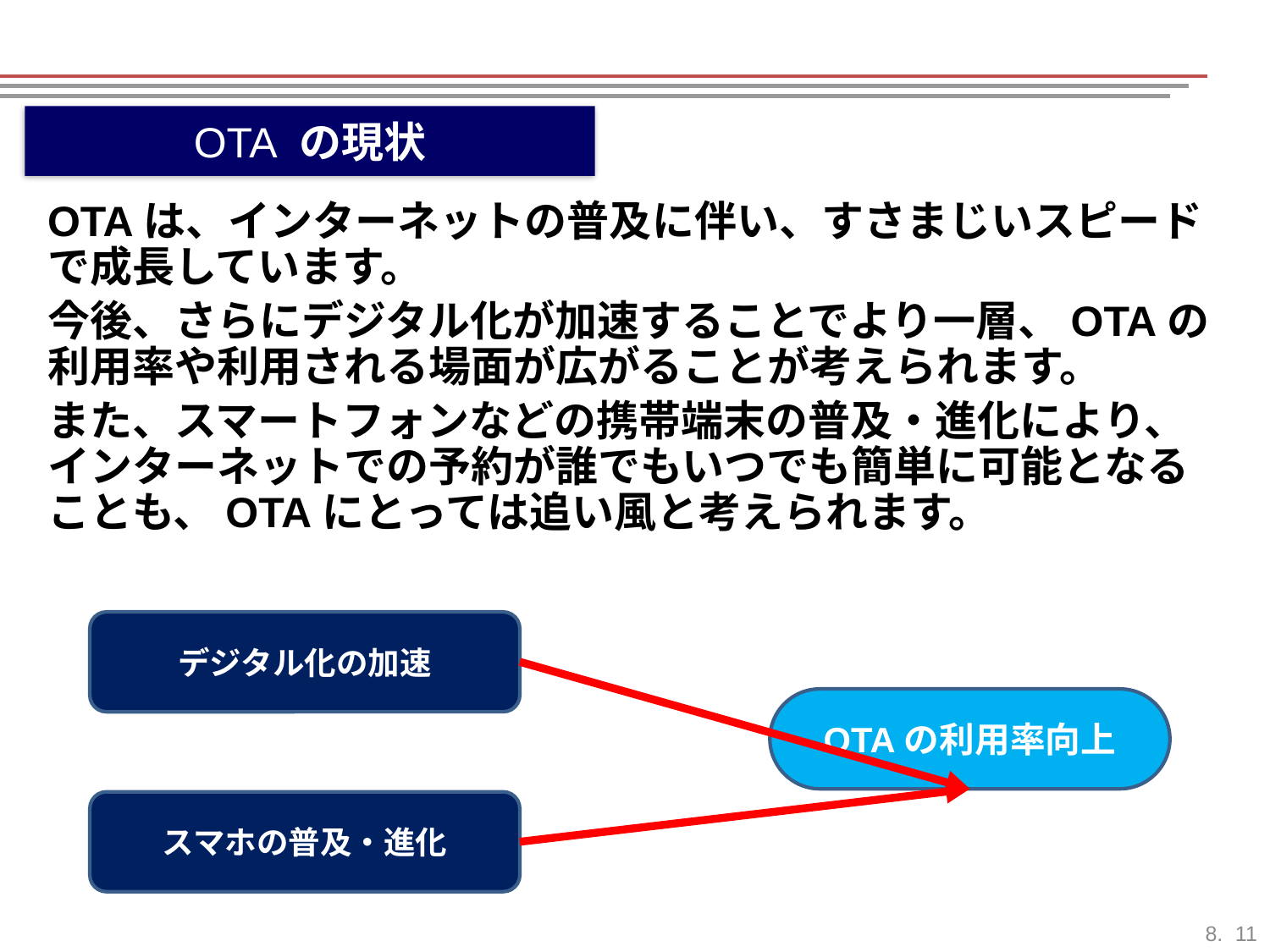

OTA の現状
OTAは、インターネットの普及に伴い、すさまじいスピードで成長しています。
今後、さらにデジタル化が加速することでより一層、OTAの利用率や利用される場面が広がることが考えられます。
また、スマートフォンなどの携帯端末の普及・進化により、インターネットでの予約が誰でもいつでも簡単に可能となることも、OTAにとっては追い風と考えられます。
デジタル化の加速
OTAの利用率向上
スマホの普及・進化
11